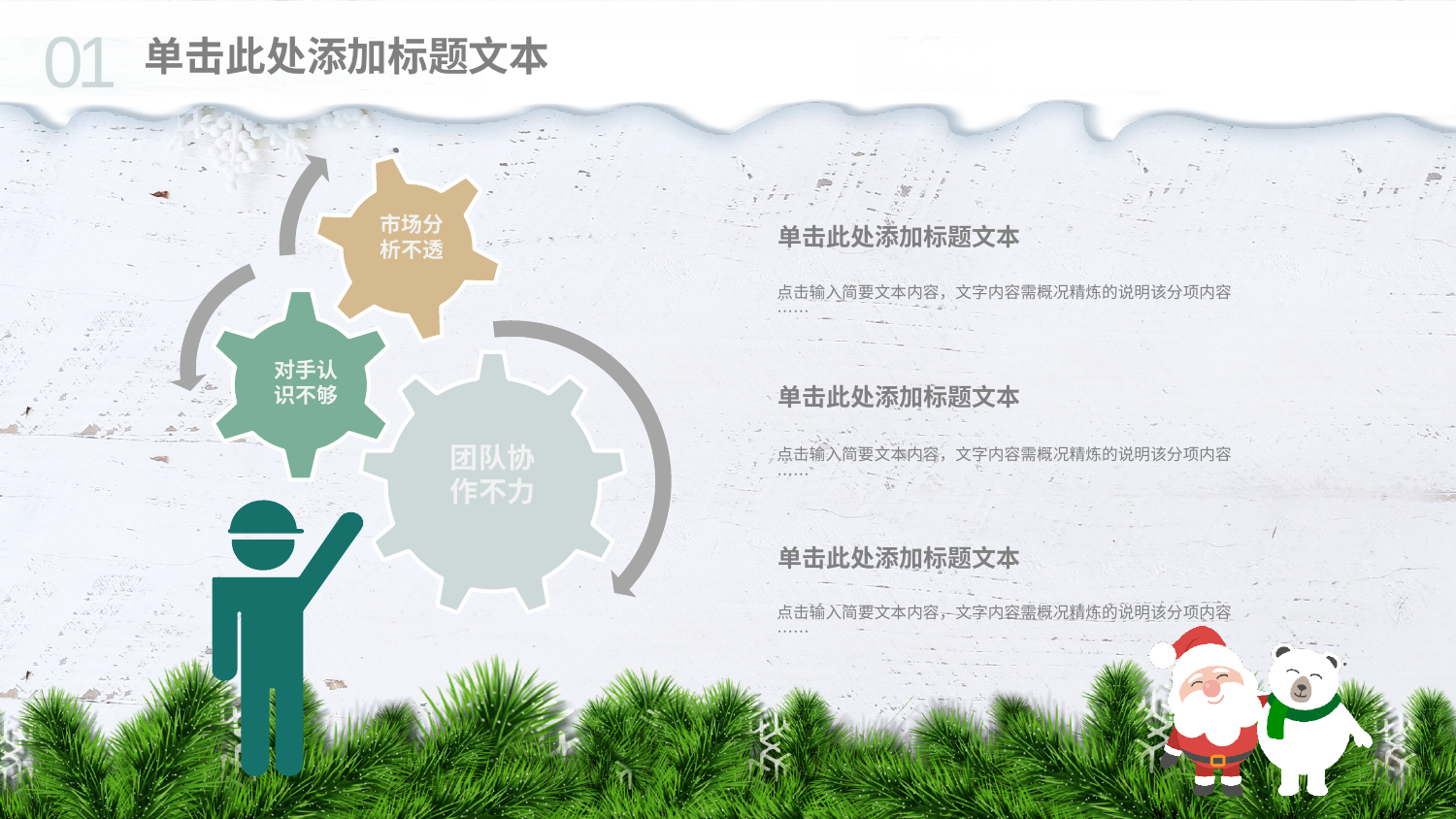

01
单击此处添加标题文本

市场分
析不透
单击此处添加标题文本

点击输入简要文本内容，文字内容需概况精炼的说明该分项内容……

对手认
识不够

单击此处添加标题文本
团队协
作不力
点击输入简要文本内容，文字内容需概况精炼的说明该分项内容……

单击此处添加标题文本
点击输入简要文本内容，文字内容需概况精炼的说明该分项内容……